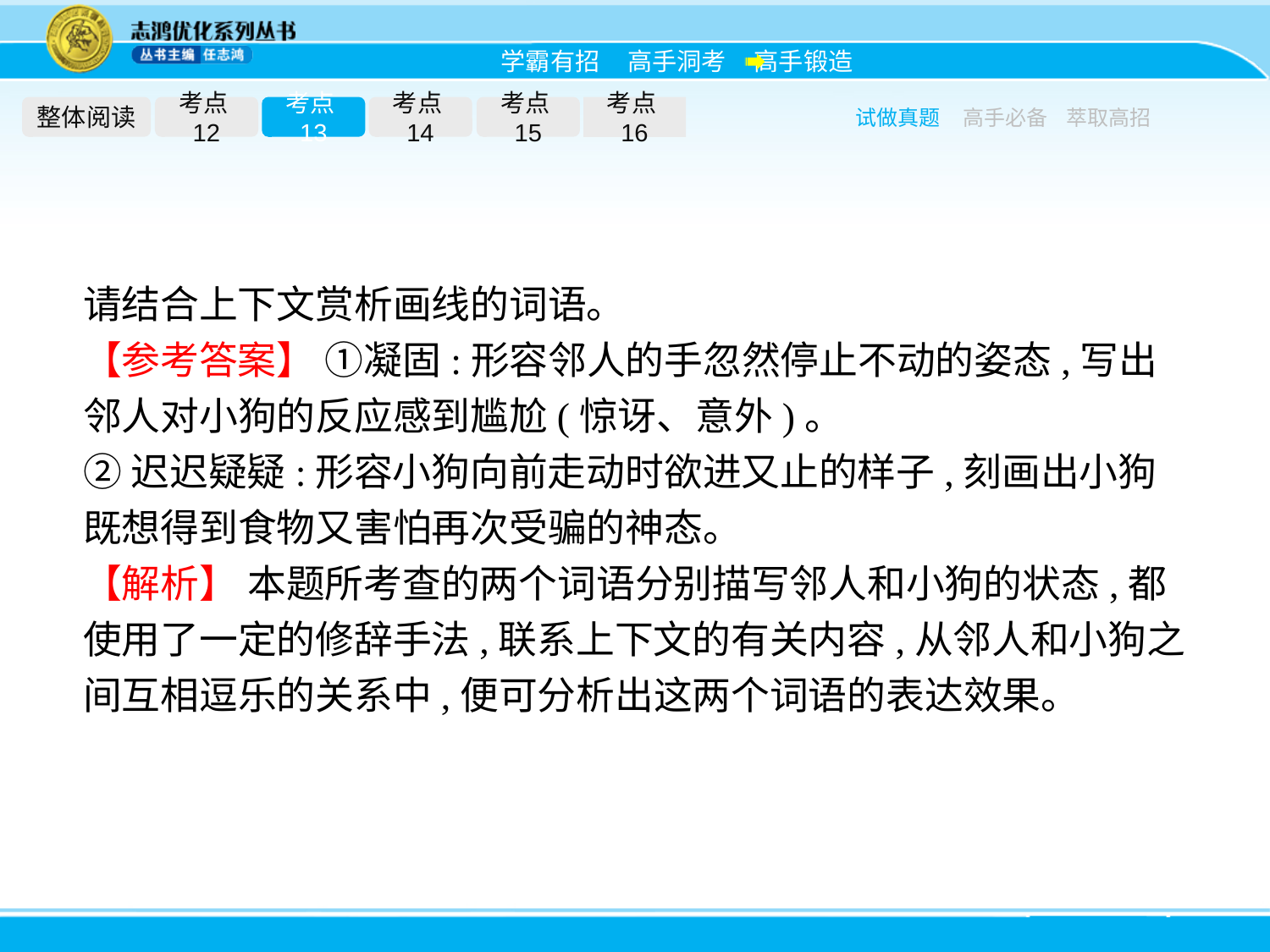

整体阅读
考点12
考点13
考点14
考点15
考点16
试做真题
高手必备
萃取高招
请结合上下文赏析画线的词语。
【参考答案】 ①凝固:形容邻人的手忽然停止不动的姿态,写出邻人对小狗的反应感到尴尬(惊讶、意外)。
②迟迟疑疑:形容小狗向前走动时欲进又止的样子,刻画出小狗既想得到食物又害怕再次受骗的神态。
【解析】 本题所考查的两个词语分别描写邻人和小狗的状态,都使用了一定的修辞手法,联系上下文的有关内容,从邻人和小狗之间互相逗乐的关系中,便可分析出这两个词语的表达效果。